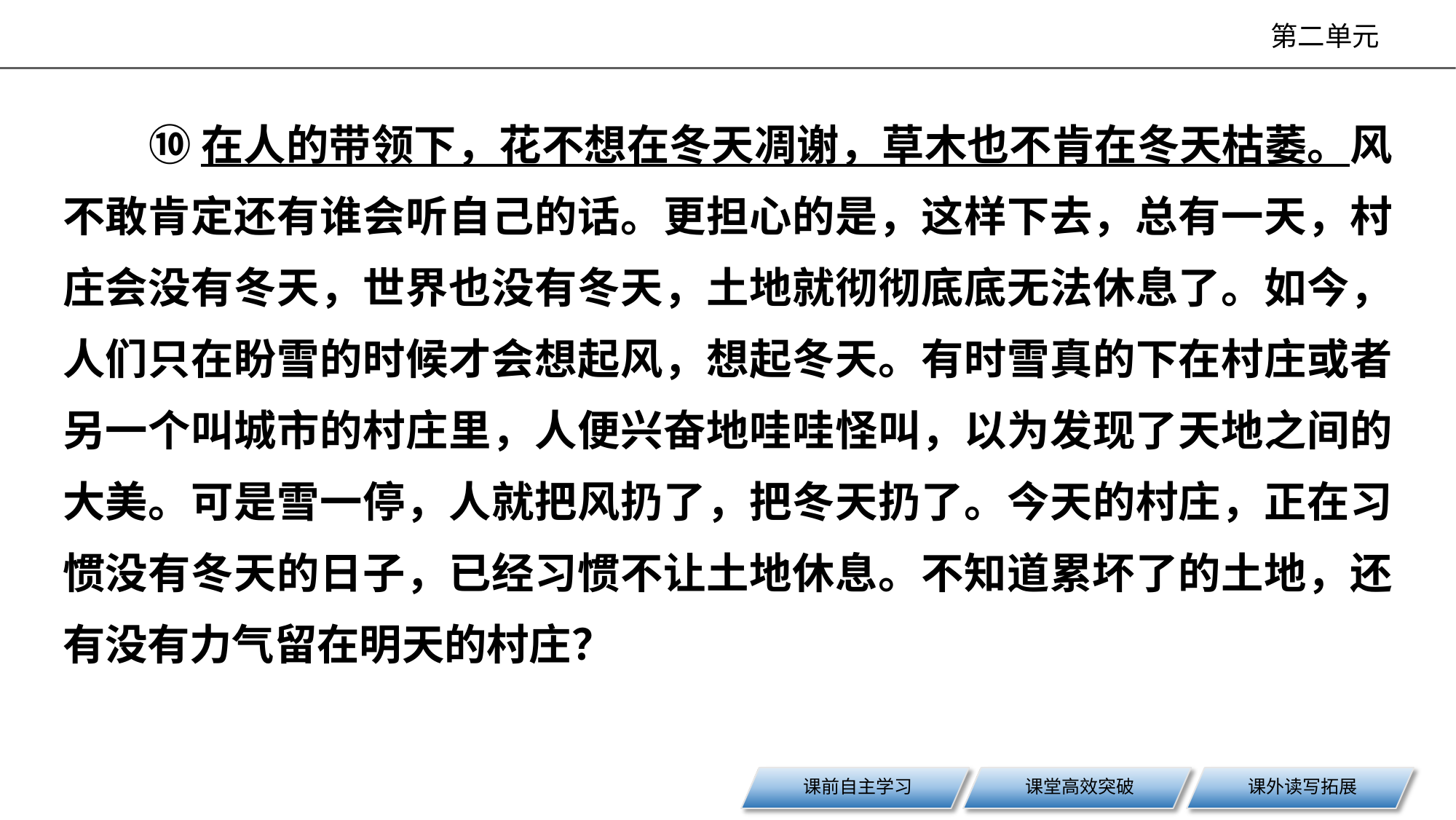

⑩在人的带领下，花不想在冬天凋谢，草木也不肯在冬天枯萎。风不敢肯定还有谁会听自己的话。更担心的是，这样下去，总有一天，村庄会没有冬天，世界也没有冬天，土地就彻彻底底无法休息了。如今，人们只在盼雪的时候才会想起风，想起冬天。有时雪真的下在村庄或者另一个叫城市的村庄里，人便兴奋地哇哇怪叫，以为发现了天地之间的大美。可是雪一停，人就把风扔了，把冬天扔了。今天的村庄，正在习惯没有冬天的日子，已经习惯不让土地休息。不知道累坏了的土地，还有没有力气留在明天的村庄？